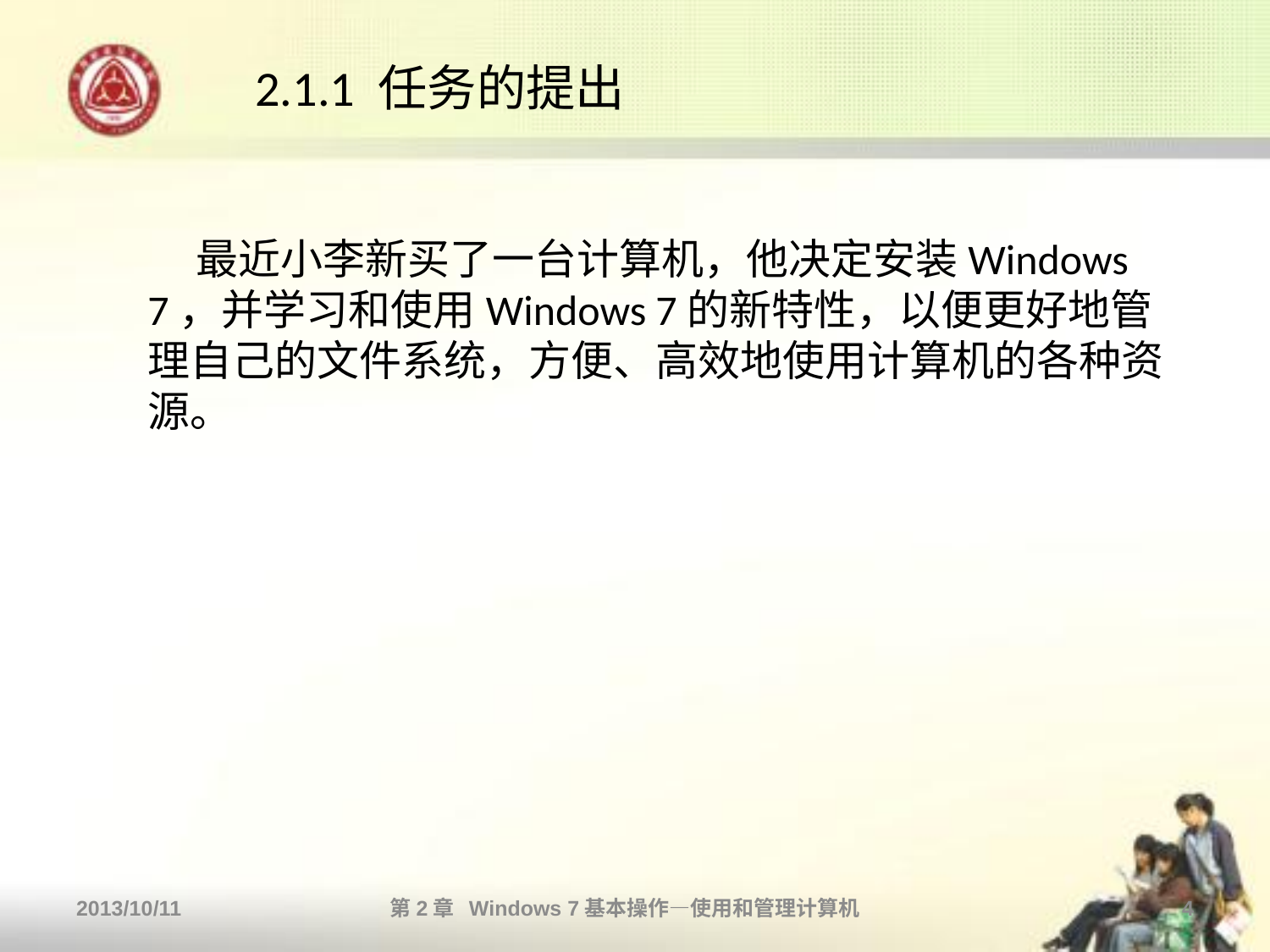

# 2.1.1 任务的提出
    最近小李新买了一台计算机，他决定安装Windows 7，并学习和使用Windows 7的新特性，以便更好地管理自己的文件系统，方便、高效地使用计算机的各种资源。

2013/10/11
第2章  Windows 7基本操作—使用和管理计算机
4